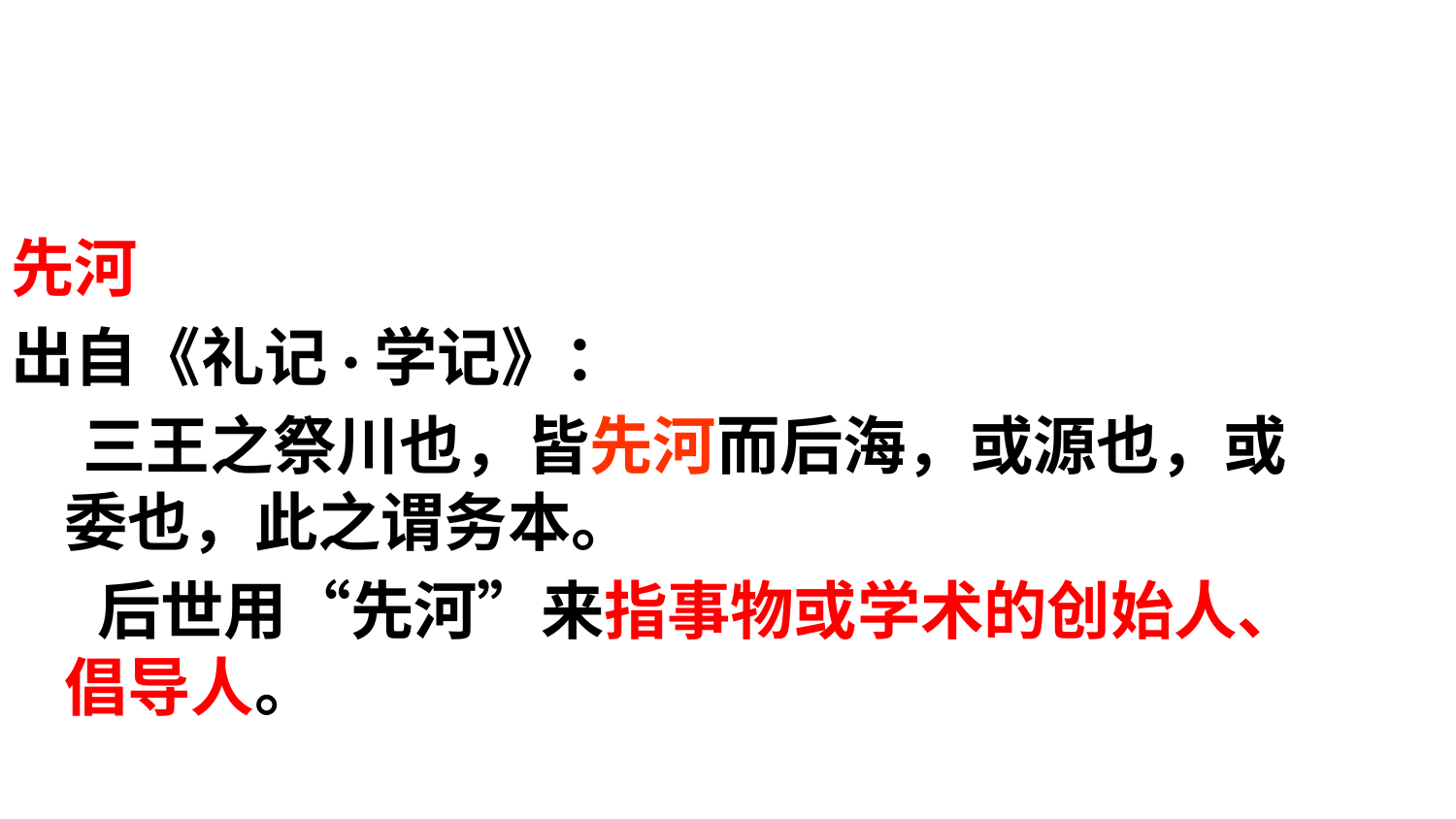

先河
出自《礼记·学记》：
    三王之祭川也，皆先河而后海，或源也，或委也，此之谓务本。
     后世用“先河”来指事物或学术的创始人、倡导人。